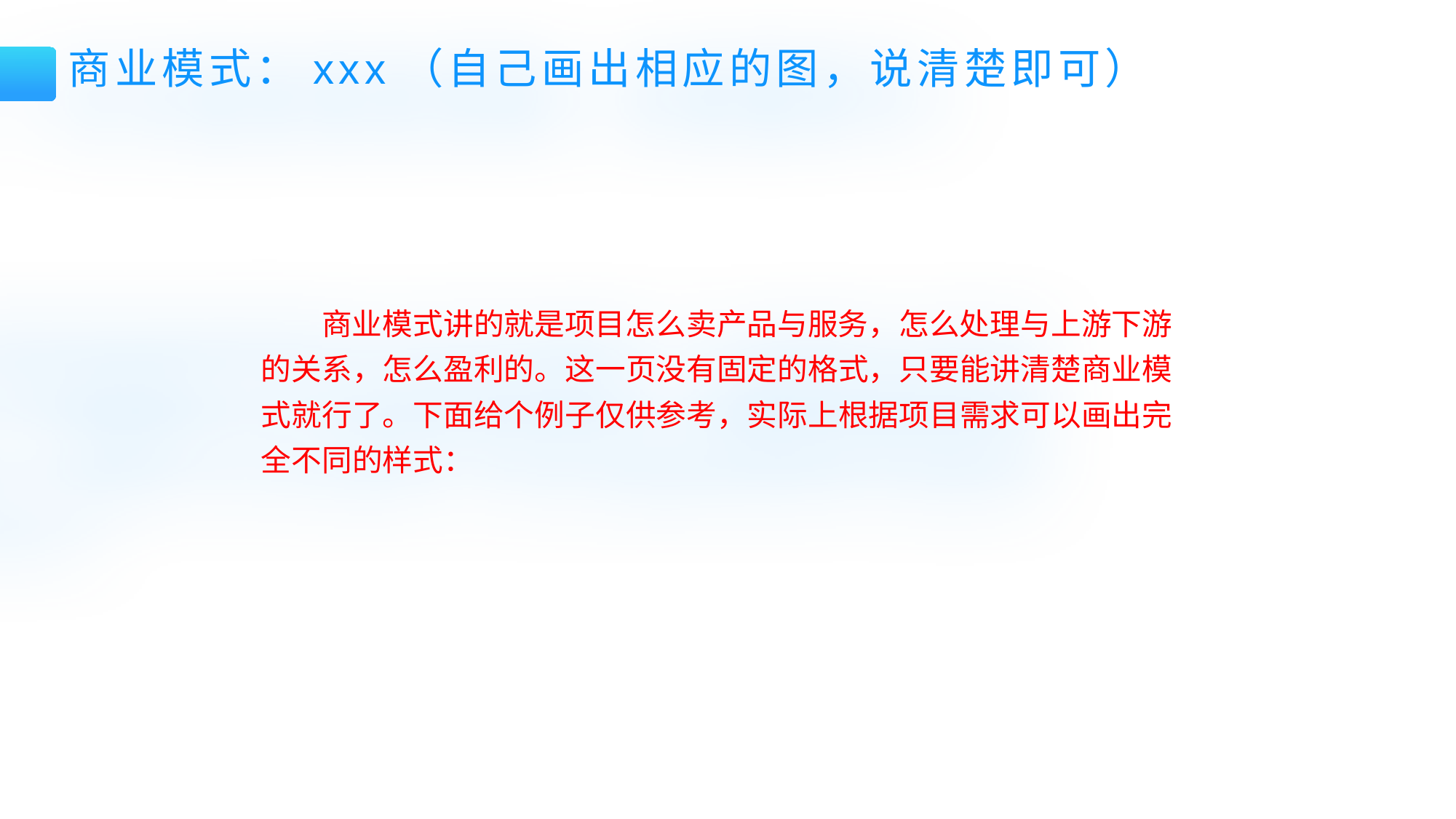

商业模式：xxx（自己画出相应的图，说清楚即可）

商业模式讲的就是项目怎么卖产品与服务，怎么处理与上游下游的关系，怎么盈利的。这一页没有固定的格式，只要能讲清楚商业模式就行了。下面给个例子仅供参考，实际上根据项目需求可以画出完全不同的样式：